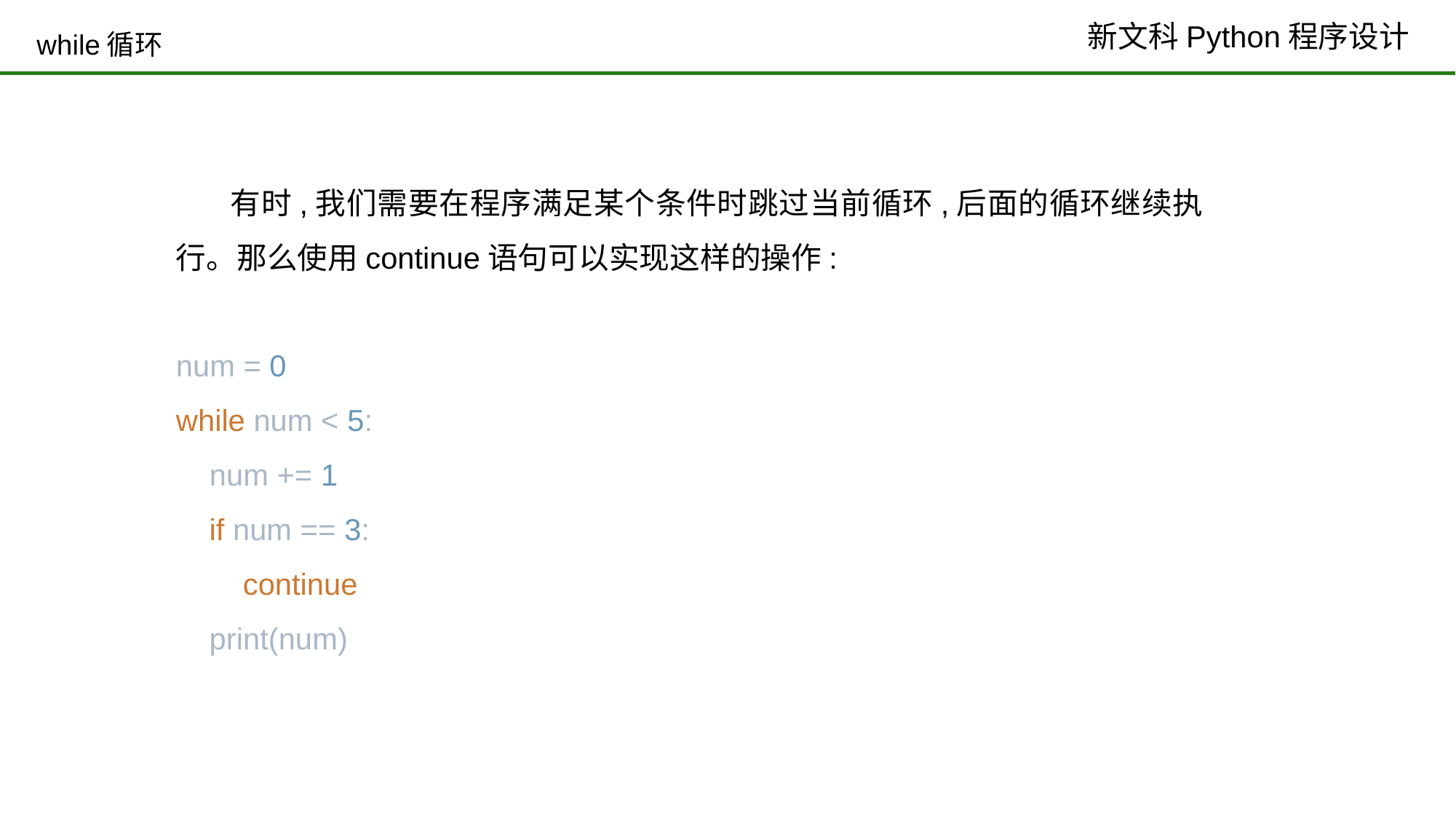

# while循环
有时,我们需要在程序满足某个条件时跳过当前循环,后面的循环继续执行。那么使用continue语句可以实现这样的操作:
num = 0
while num < 5:
    num += 1
    if num == 3:
        continue
    print(num)